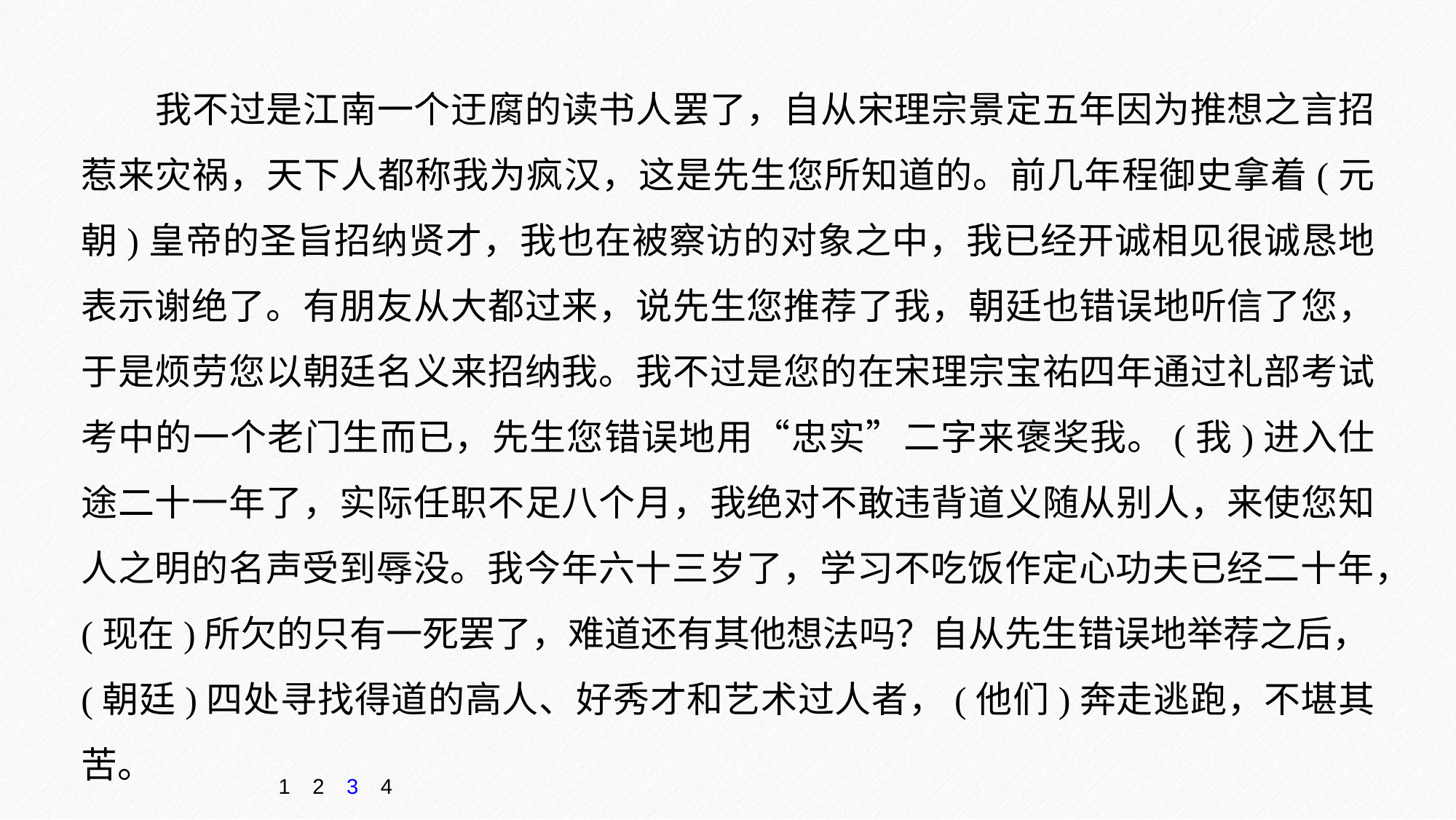

我不过是江南一个迂腐的读书人罢了，自从宋理宗景定五年因为推想之言招惹来灾祸，天下人都称我为疯汉，这是先生您所知道的。前几年程御史拿着(元朝)皇帝的圣旨招纳贤才，我也在被察访的对象之中，我已经开诚相见很诚恳地表示谢绝了。有朋友从大都过来，说先生您推荐了我，朝廷也错误地听信了您，于是烦劳您以朝廷名义来招纳我。我不过是您的在宋理宗宝祐四年通过礼部考试考中的一个老门生而已，先生您错误地用“忠实”二字来褒奖我。(我)进入仕途二十一年了，实际任职不足八个月，我绝对不敢违背道义随从别人，来使您知人之明的名声受到辱没。我今年六十三岁了，学习不吃饭作定心功夫已经二十年，(现在)所欠的只有一死罢了，难道还有其他想法吗？自从先生错误地举荐之后，(朝廷)四处寻找得道的高人、好秀才和艺术过人者，(他们)奔走逃跑，不堪其苦。
1
2
3
4